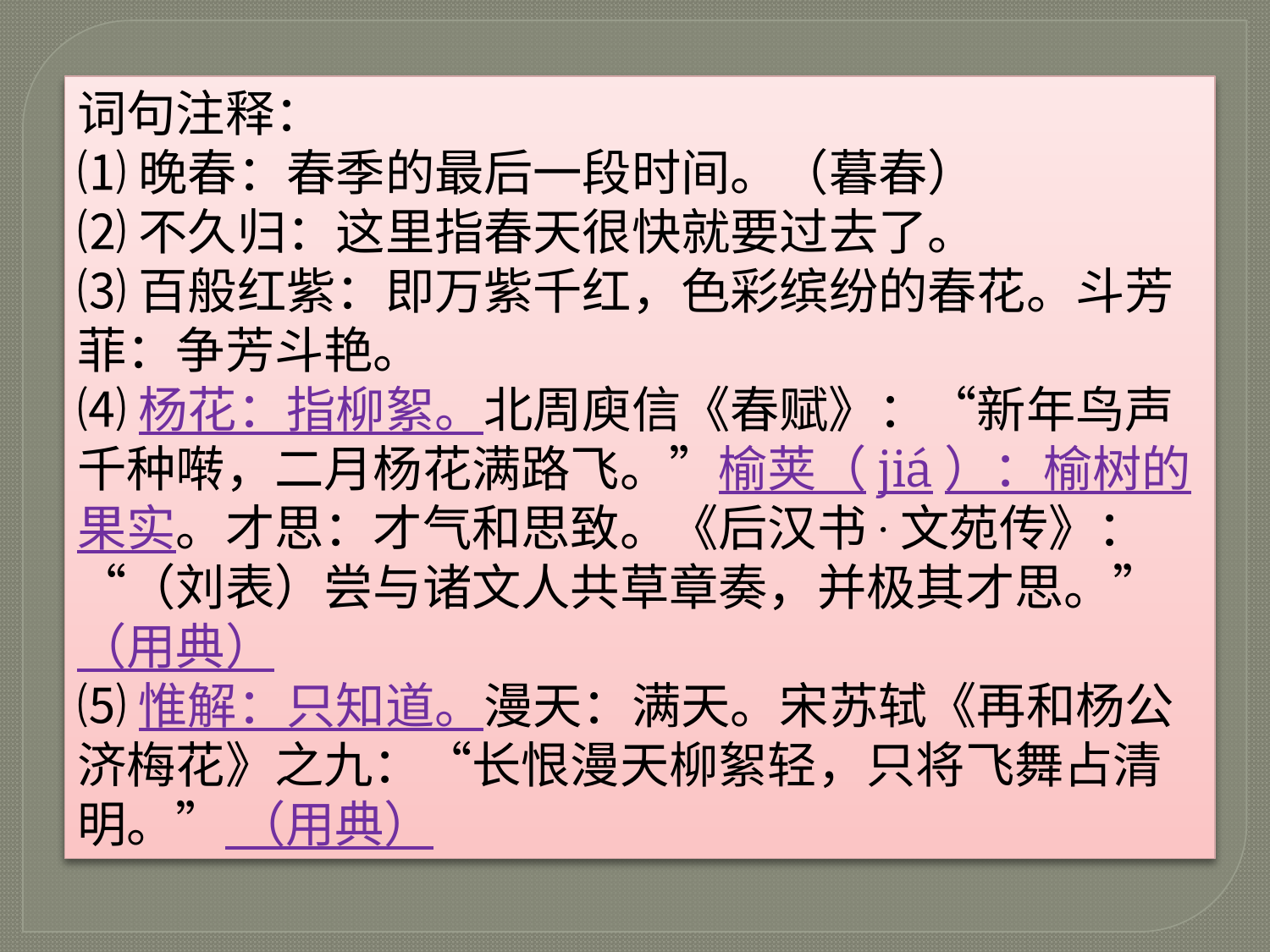

词句注释：
⑴晚春：春季的最后一段时间。（暮春）
⑵不久归：这里指春天很快就要过去了。
⑶百般红紫：即万紫千红，色彩缤纷的春花。斗芳菲：争芳斗艳。
⑷杨花：指柳絮。北周庾信《春赋》：“新年鸟声千种啭，二月杨花满路飞。”榆荚（jiá）：榆树的果实。才思：才气和思致。《后汉书·文苑传》：“（刘表）尝与诸文人共草章奏，并极其才思。”（用典）
⑸惟解：只知道。漫天：满天。宋苏轼《再和杨公济梅花》之九：“长恨漫天柳絮轻，只将飞舞占清明。” （用典）